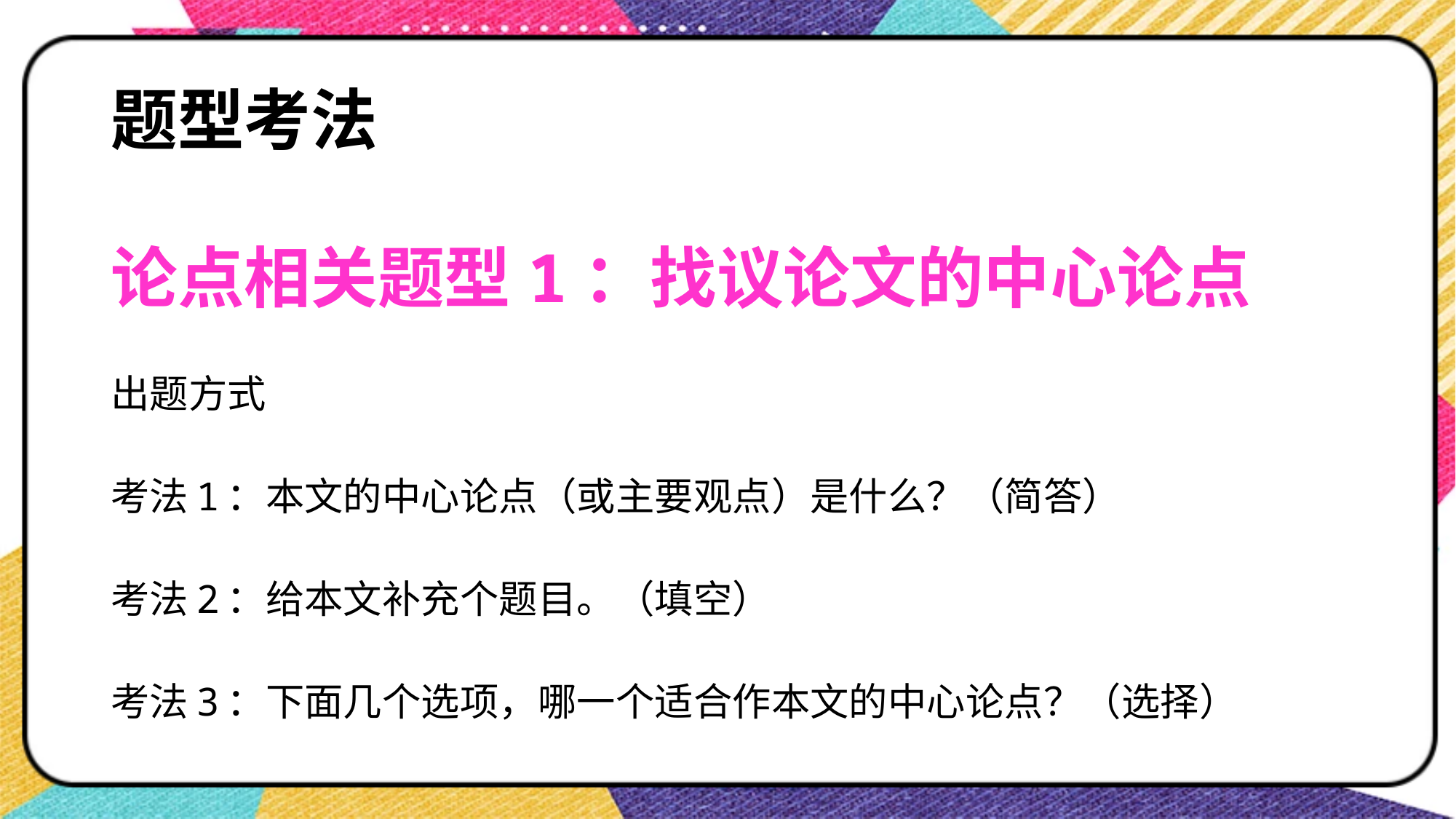

# 题型考法
论点相关题型1：找议论文的中心论点
出题方式
考法1：本文的中心论点（或主要观点）是什么？（简答）
考法2：给本文补充个题目。（填空）
考法3：下面几个选项，哪一个适合作本文的中心论点？（选择）